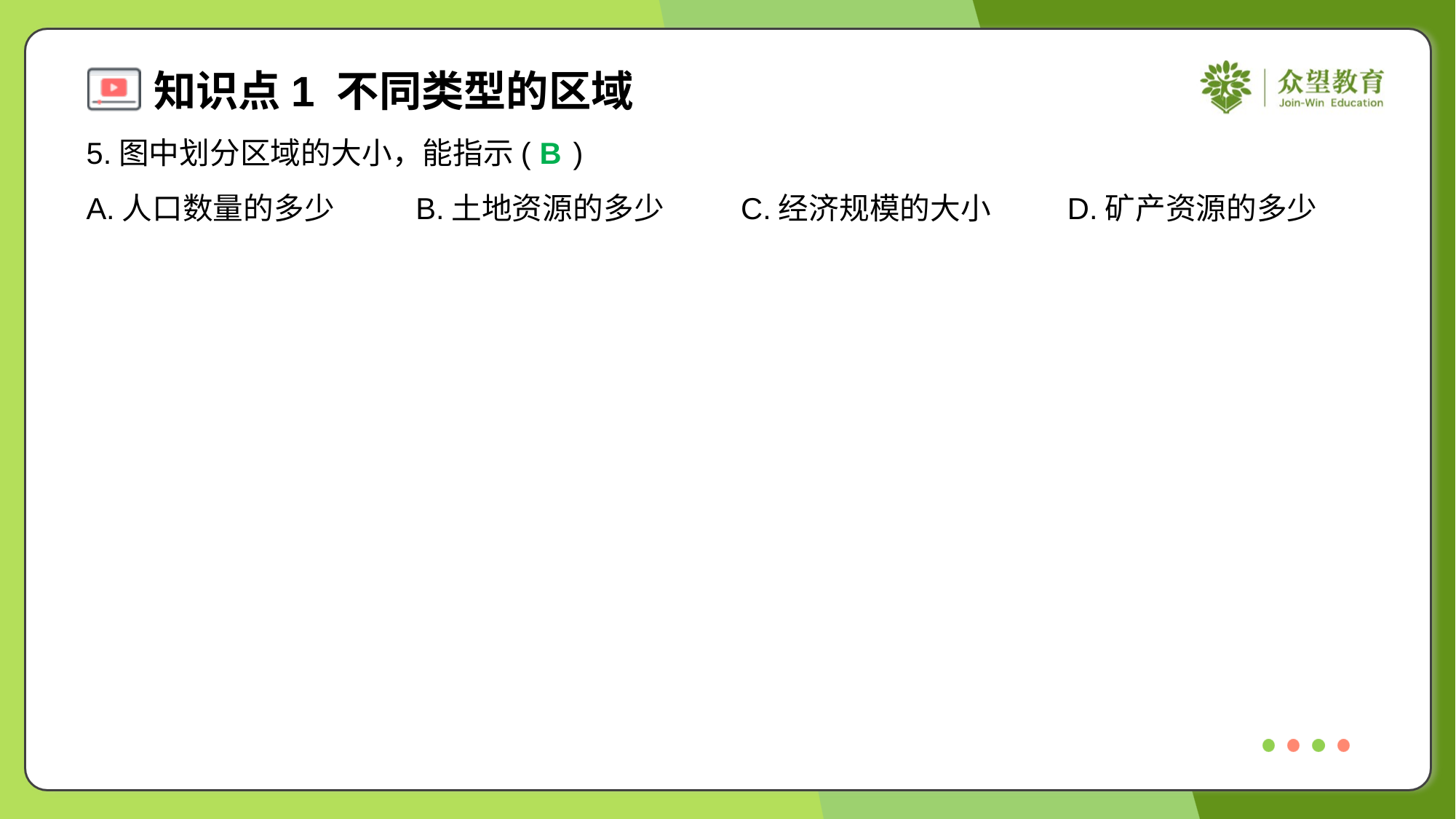

5.图中划分区域的大小，能指示(     )
B
A.人口数量的多少	B.土地资源的多少	C.经济规模的大小	D.矿产资源的多少